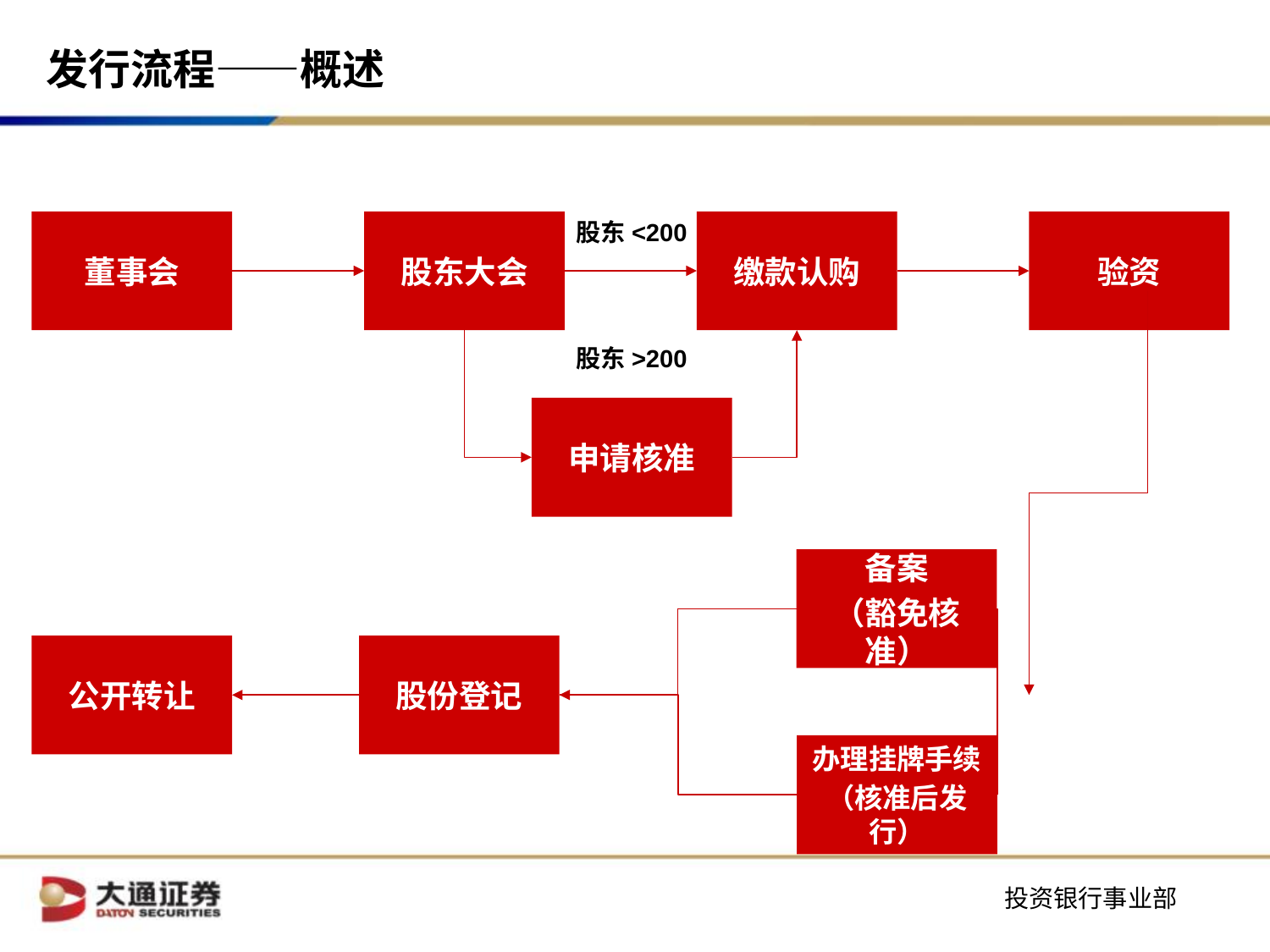

9
发行流程——概述
股东<200
董事会
股东大会
缴款认购
验资
股东>200
申请核准
备案
（豁免核准）
公开转让
股份登记
办理挂牌手续
（核准后发行）